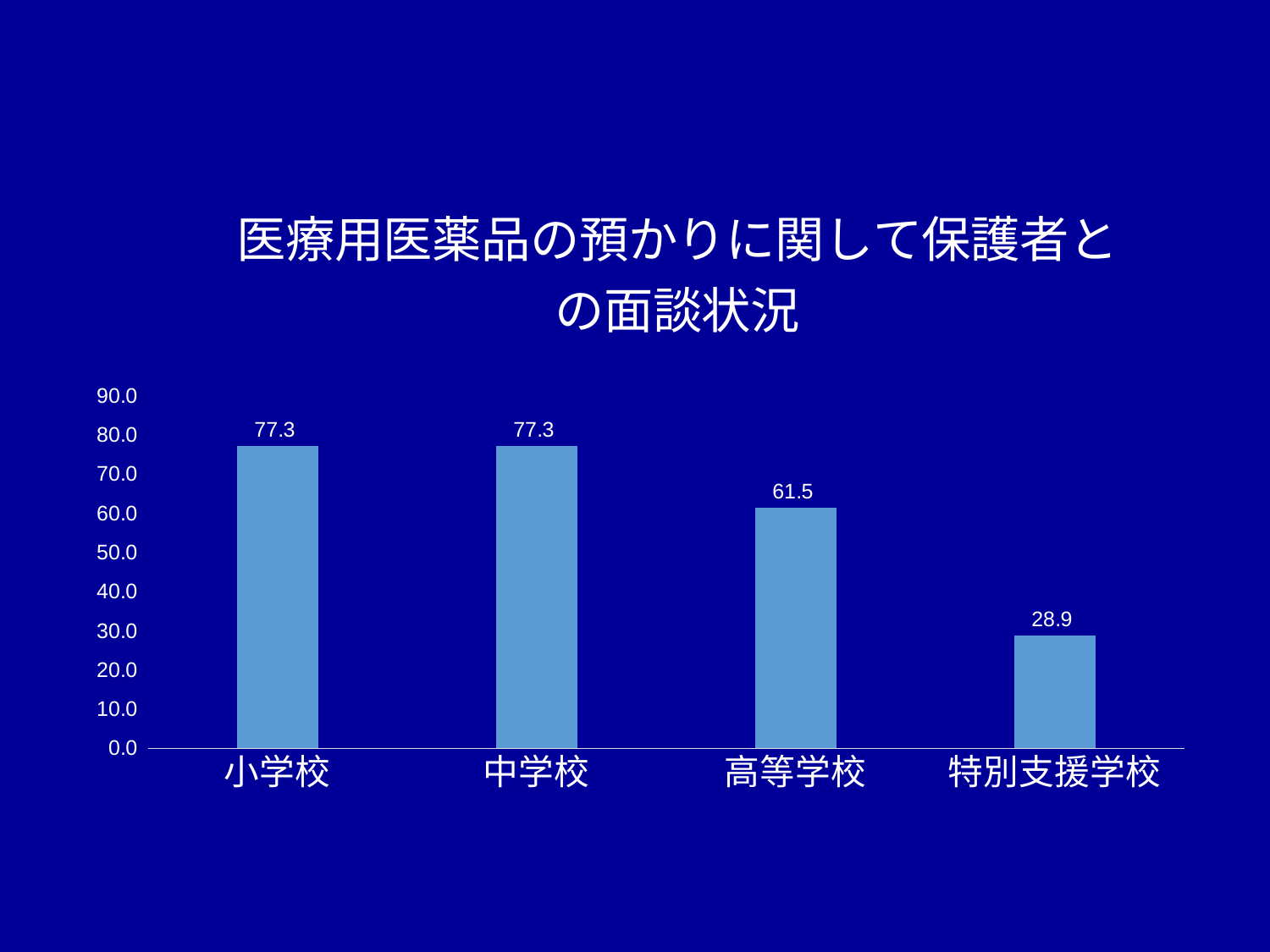

### Chart: 医療用医薬品の預かりに関して保護者との面談状況

| Category | 列1 |
|---|---|
| 小学校 | 77.3 |
| 中学校 | 77.3 |
| 高等学校 | 61.5 |
| 特別支援学校 | 28.9 |